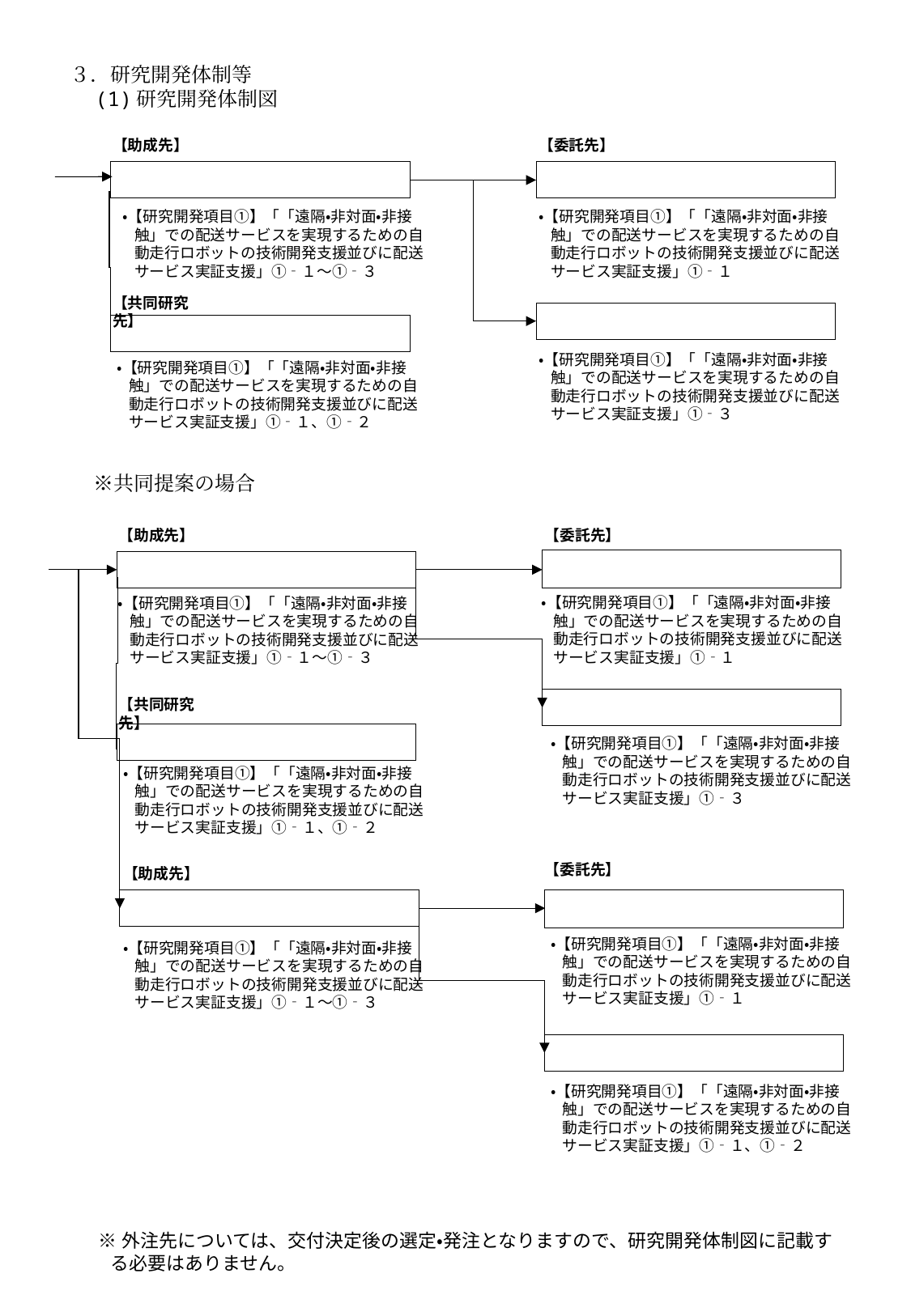

３．研究開発体制等
　(1)研究開発体制図
【助成先】
【委託先】

・【研究開発項目①】「「遠隔・非対面・非接触」での配送サービスを実現するための自動走行ロボットの技術開発支援並びに配送サービス実証支援」①‐１～①‐３
・【研究開発項目①】「「遠隔・非対面・非接触」での配送サービスを実現するための自動走行ロボットの技術開発支援並びに配送サービス実証支援」①‐１
【共同研究先】

・【研究開発項目①】「「遠隔・非対面・非接触」での配送サービスを実現するための自動走行ロボットの技術開発支援並びに配送サービス実証支援」①‐３
・【研究開発項目①】「「遠隔・非対面・非接触」での配送サービスを実現するための自動走行ロボットの技術開発支援並びに配送サービス実証支援」①‐１、①‐２
　※共同提案の場合
【助成先】
【委託先】

・【研究開発項目①】「「遠隔・非対面・非接触」での配送サービスを実現するための自動走行ロボットの技術開発支援並びに配送サービス実証支援」①‐１
・【研究開発項目①】「「遠隔・非対面・非接触」での配送サービスを実現するための自動走行ロボットの技術開発支援並びに配送サービス実証支援」①‐１～①‐３
【共同研究先】

・【研究開発項目①】「「遠隔・非対面・非接触」での配送サービスを実現するための自動走行ロボットの技術開発支援並びに配送サービス実証支援」①‐３
・【研究開発項目①】「「遠隔・非対面・非接触」での配送サービスを実現するための自動走行ロボットの技術開発支援並びに配送サービス実証支援」①‐１、①‐２
【委託先】
【助成先】

・【研究開発項目①】「「遠隔・非対面・非接触」での配送サービスを実現するための自動走行ロボットの技術開発支援並びに配送サービス実証支援」①‐１
・【研究開発項目①】「「遠隔・非対面・非接触」での配送サービスを実現するための自動走行ロボットの技術開発支援並びに配送サービス実証支援」①‐１～①‐３

・【研究開発項目①】「「遠隔・非対面・非接触」での配送サービスを実現するための自動走行ロボットの技術開発支援並びに配送サービス実証支援」①‐１、①‐２

※外注先については、交付決定後の選定・発注となりますので、研究開発体制図に記載する必要はありません。